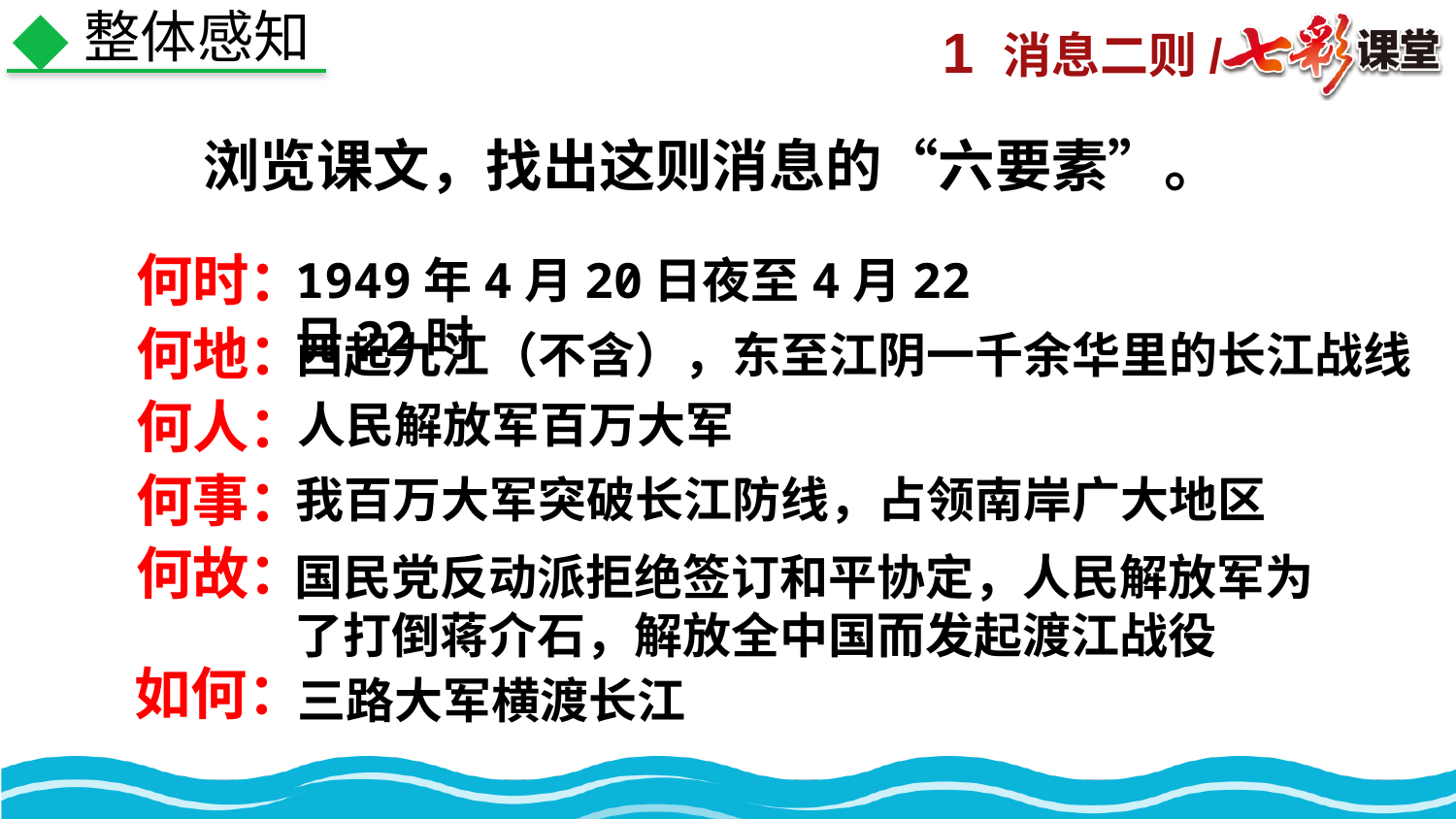

整体感知

浏览课文，找出这则消息的“六要素”。
何时：
1949年4月20日夜至4月22日22时
何地：
西起九江（不含），东至江阴一千余华里的长江战线
何人：
人民解放军百万大军
何事：
我百万大军突破长江防线，占领南岸广大地区
何故：
国民党反动派拒绝签订和平协定，人民解放军为了打倒蒋介石，解放全中国而发起渡江战役
如何：
三路大军横渡长江